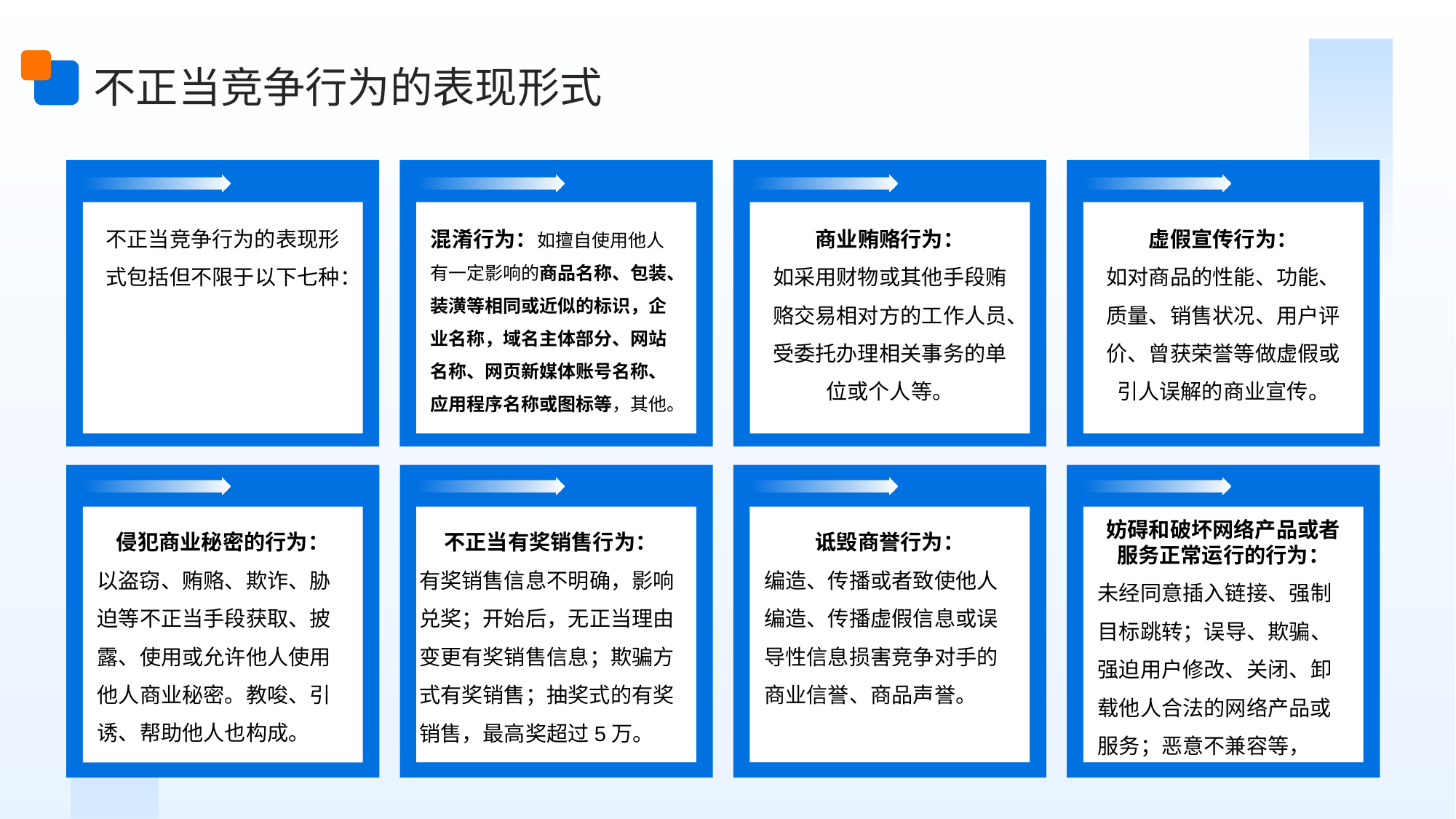

不正当竞争行为的表现形式

不正当竞争行为的表现形式包括但不限于以下七种：
混淆行为：如擅自使用他人有一定影响的商品名称、包装、装潢等相同或近似的标识，企业名称，域名主体部分、网站名称、网页新媒体账号名称、应用程序名称或图标等，其他。
商业贿赂行为：
如采用财物或其他手段贿赂交易相对方的工作人员、受委托办理相关事务的单位或个人等。
虚假宣传行为：
如对商品的性能、功能、质量、销售状况、用户评价、曾获荣誉等做虚假或引人误解的商业宣传。

不正当有奖销售行为：
有奖销售信息不明确，影响兑奖；开始后，无正当理由变更有奖销售信息；欺骗方式有奖销售；抽奖式的有奖销售，最高奖超过5万。
妨碍和破坏网络产品或者服务正常运行的行为：
未经同意插入链接、强制目标跳转；误导、欺骗、强迫用户修改、关闭、卸载他人合法的网络产品或服务；恶意不兼容等，
侵犯商业秘密的行为：
以盗窃、贿赂、欺诈、胁迫等不正当手段获取、披露、使用或允许他人使用他人商业秘密。教唆、引诱、帮助他人也构成。
诋毁商誉行为：
编造、传播或者致使他人编造、传播虚假信息或误导性信息损害竞争对手的商业信誉、商品声誉。